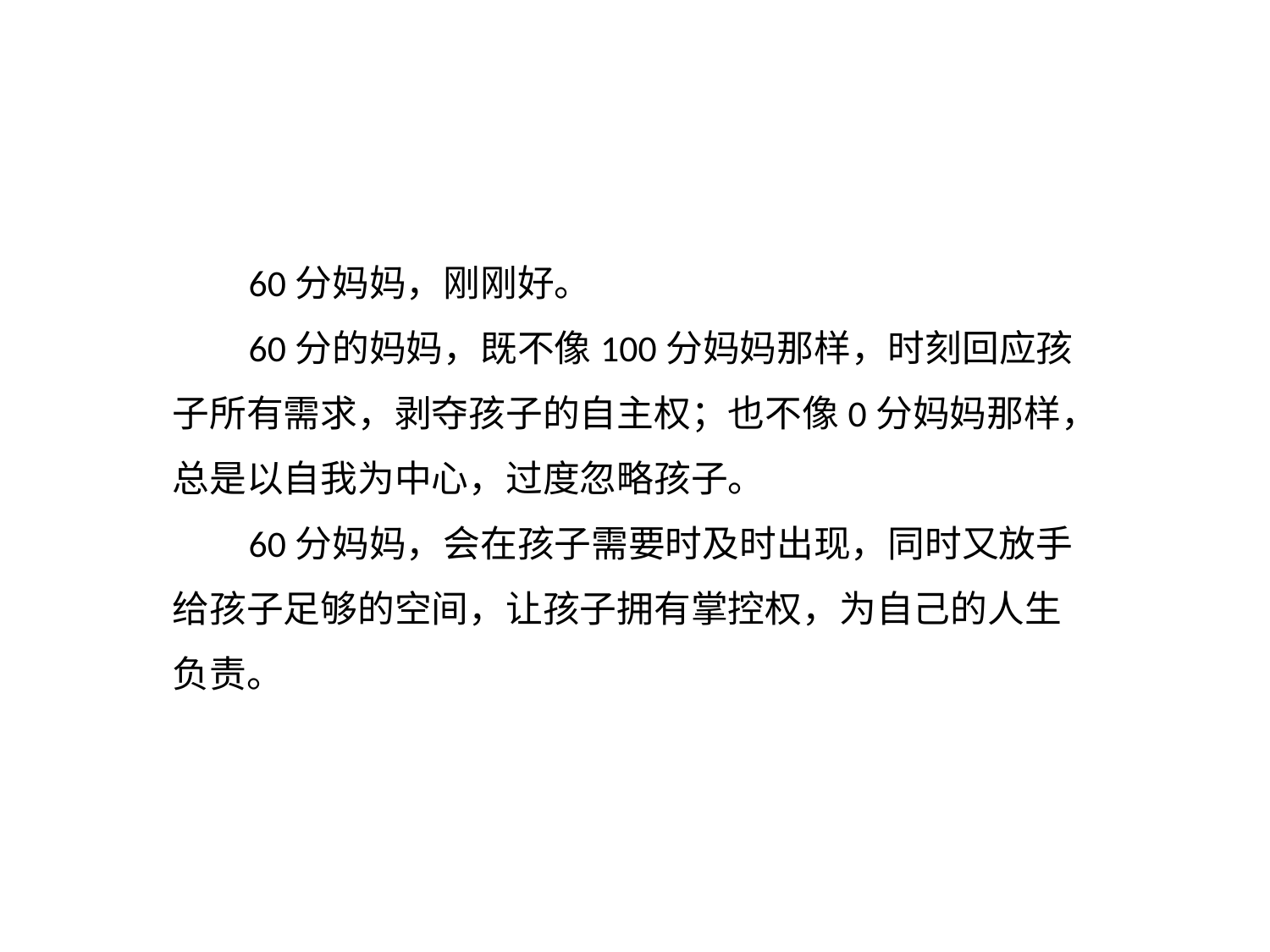

60分妈妈，刚刚好。
         60分的妈妈，既不像100分妈妈那样，时刻回应孩子所有需求，剥夺孩子的自主权；也不像0分妈妈那样，总是以自我为中心，过度忽略孩子。
         60分妈妈，会在孩子需要时及时出现，同时又放手给孩子足够的空间，让孩子拥有掌控权，为自己的人生负责。